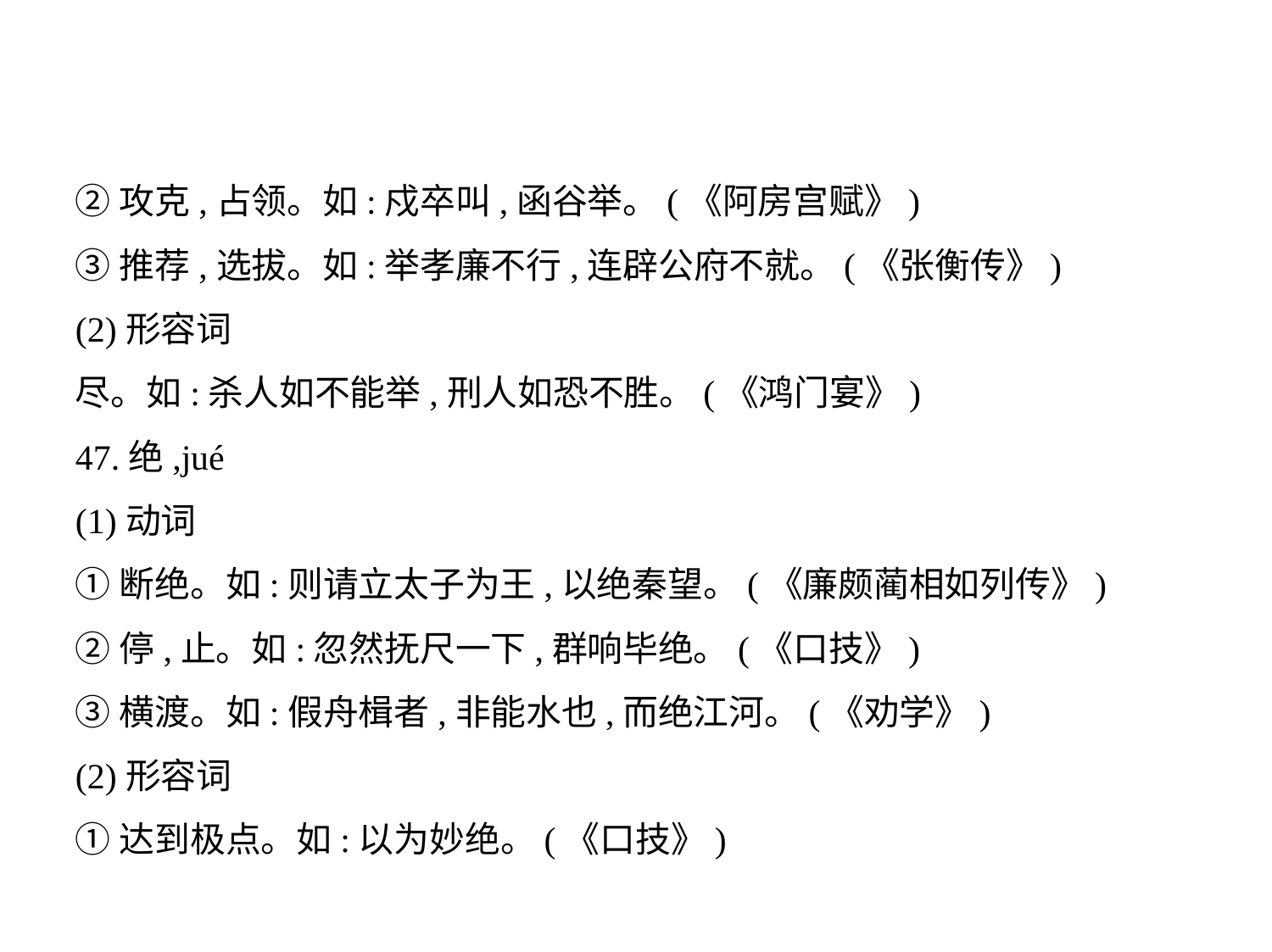

②攻克,占领。如:戍卒叫,函谷举。(《阿房宫赋》)
③推荐,选拔。如:举孝廉不行,连辟公府不就。(《张衡传》)
(2)形容词
尽。如:杀人如不能举,刑人如恐不胜。(《鸿门宴》)
47.绝,jué
(1)动词
①断绝。如:则请立太子为王,以绝秦望。(《廉颇蔺相如列传》)
②停,止。如:忽然抚尺一下,群响毕绝。(《口技》)
③横渡。如:假舟楫者,非能水也,而绝江河。(《劝学》)
(2)形容词
①达到极点。如:以为妙绝。(《口技》)